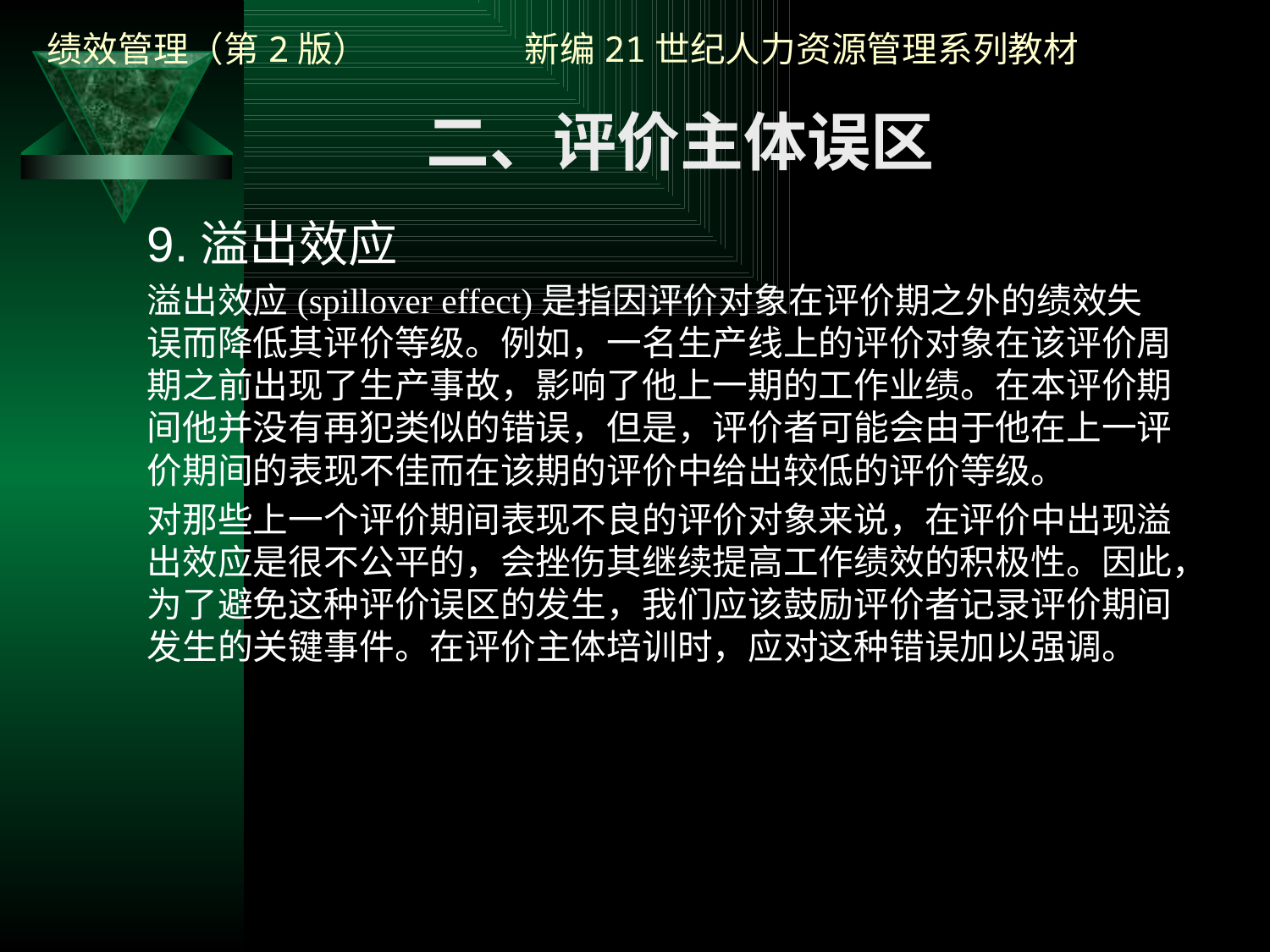

二、评价主体误区
9.溢出效应
溢出效应(spillover effect)是指因评价对象在评价期之外的绩效失误而降低其评价等级。例如，一名生产线上的评价对象在该评价周期之前出现了生产事故，影响了他上一期的工作业绩。在本评价期间他并没有再犯类似的错误，但是，评价者可能会由于他在上一评价期间的表现不佳而在该期的评价中给出较低的评价等级。
对那些上一个评价期间表现不良的评价对象来说，在评价中出现溢出效应是很不公平的，会挫伤其继续提高工作绩效的积极性。因此，为了避免这种评价误区的发生，我们应该鼓励评价者记录评价期间发生的关键事件。在评价主体培训时，应对这种错误加以强调。